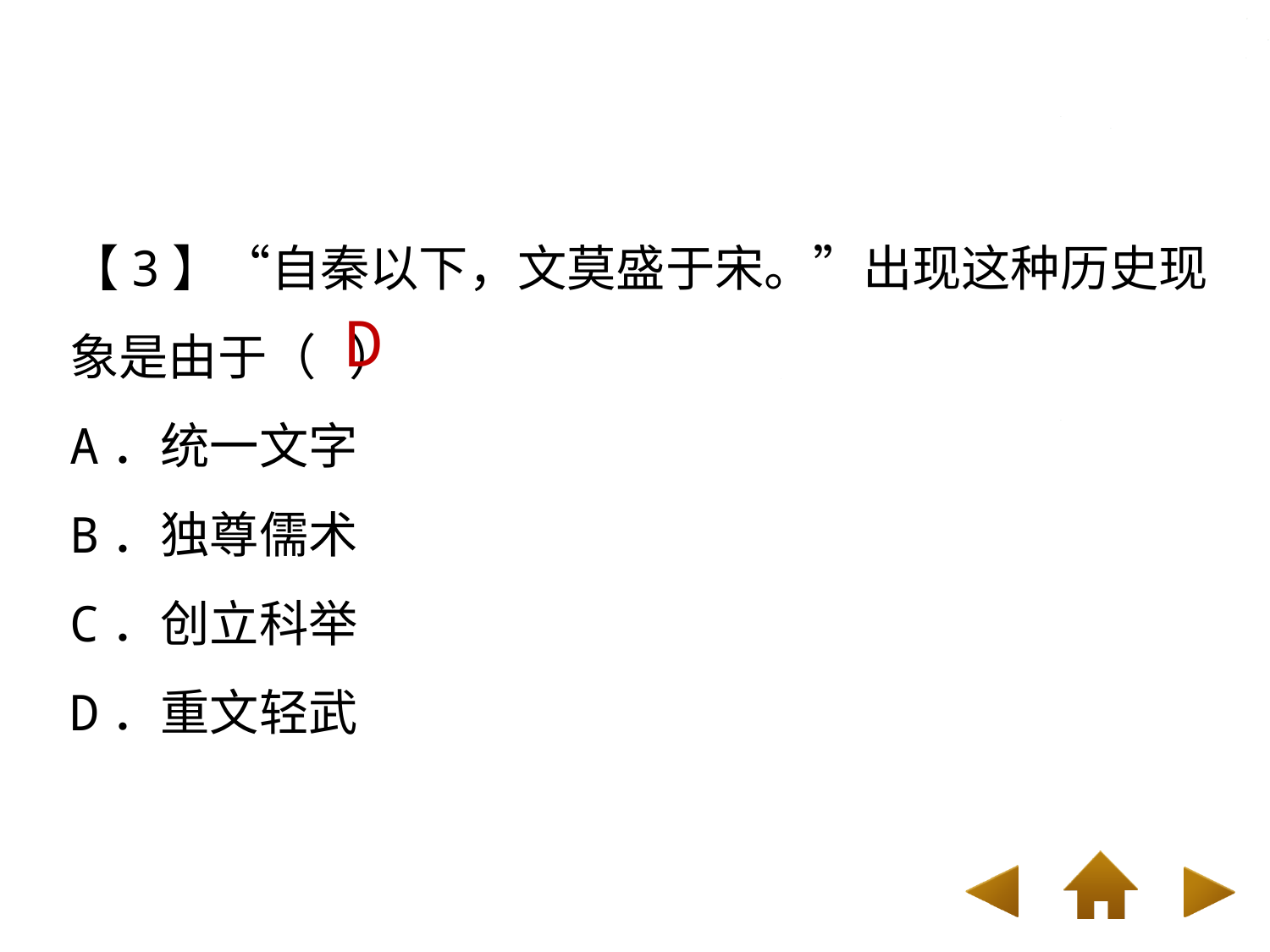

【3】“自秦以下，文莫盛于宋。”出现这种历史现象是由于（   ）
A．统一文字
B．独尊儒术
C．创立科举
D．重文轻武
D